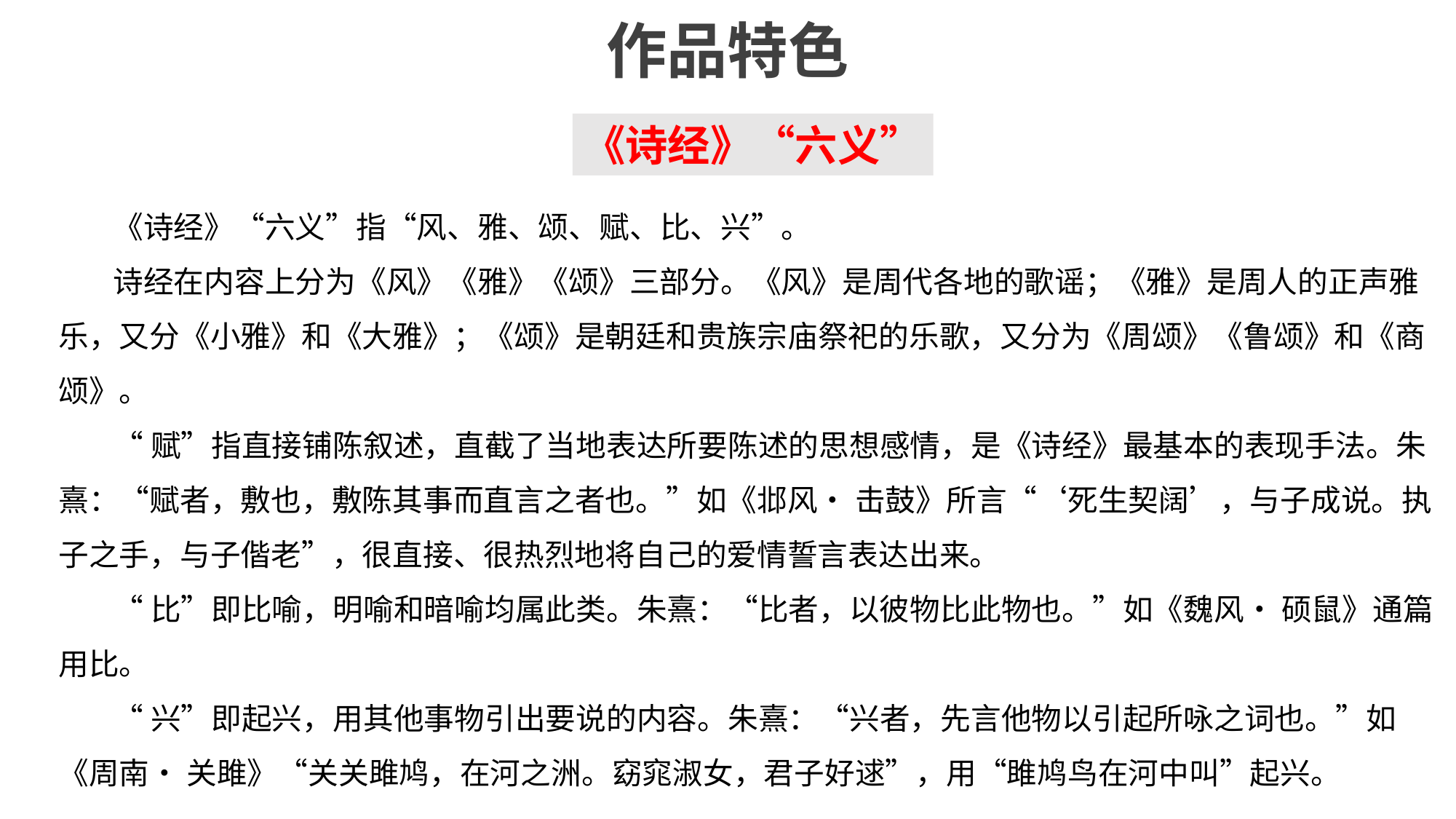

# 作品特色
《诗经》“六义”
《诗经》“六义”指“风、雅、颂、赋、比、兴”。
诗经在内容上分为《风》《雅》《颂》三部分。《风》是周代各地的歌谣；《雅》是周人的正声雅乐，又分《小雅》和《大雅》；《颂》是朝廷和贵族宗庙祭祀的乐歌，又分为《周颂》《鲁颂》和《商颂》。
“赋”指直接铺陈叙述，直截了当地表达所要陈述的思想感情，是《诗经》最基本的表现手法。朱熹：“赋者，敷也，敷陈其事而直言之者也。”如《邶风• 击鼓》所言“‘死生契阔’，与子成说。执子之手，与子偕老”，很直接、很热烈地将自己的爱情誓言表达出来。
“比”即比喻，明喻和暗喻均属此类。朱熹：“比者，以彼物比此物也。”如《魏风• 硕鼠》通篇用比。
“兴”即起兴，用其他事物引出要说的内容。朱熹：“兴者，先言他物以引起所咏之词也。”如《周南• 关雎》“关关雎鸠，在河之洲。窈窕淑女，君子好逑”，用“雎鸠鸟在河中叫”起兴。